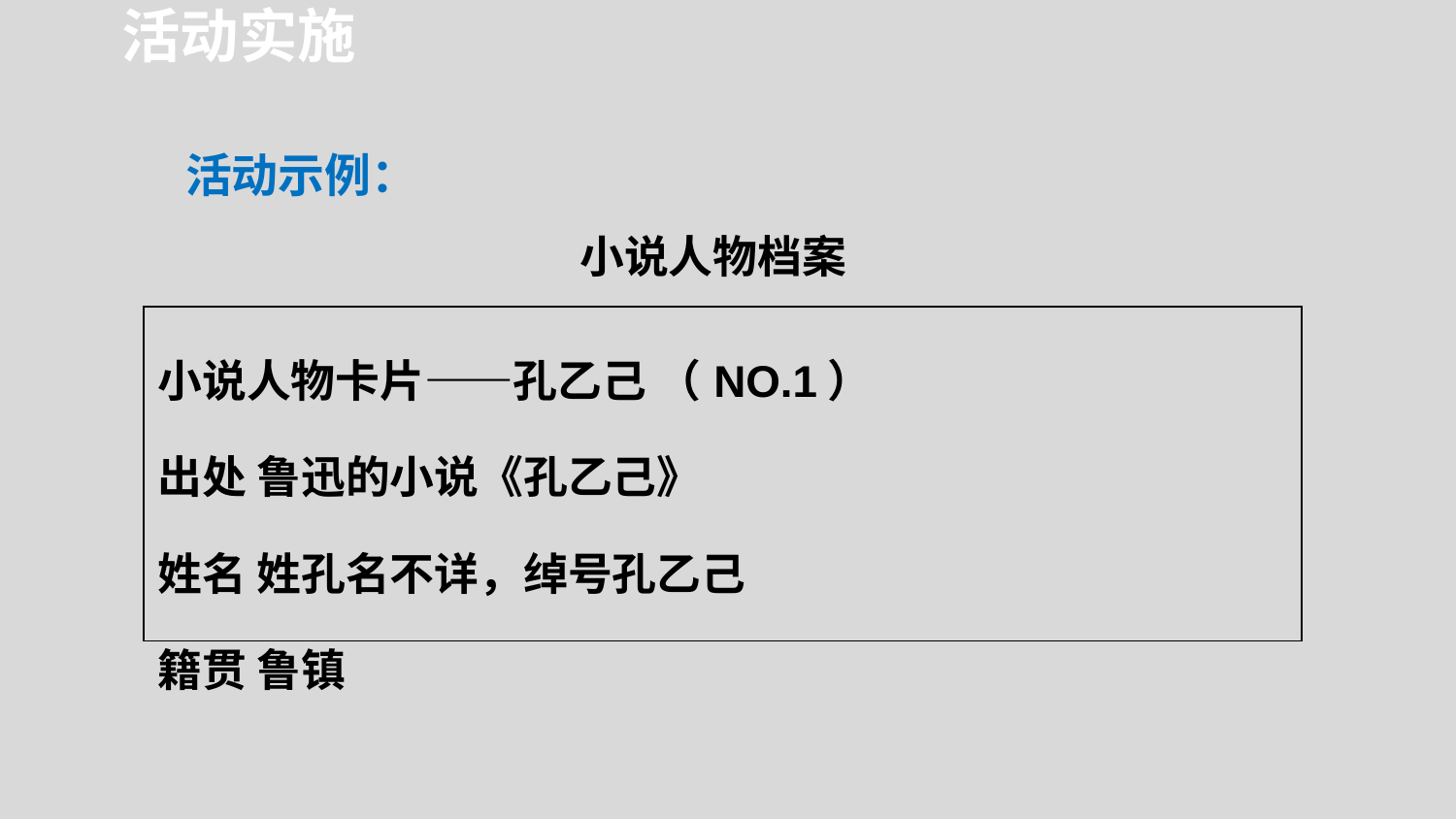

活动实施
活动示例：
小说人物档案
| 小说人物卡片——孔乙己 （NO.1） 出处 鲁迅的小说《孔乙己》 姓名 姓孔名不详，绰号孔乙己 籍贯 鲁镇 |
| --- |